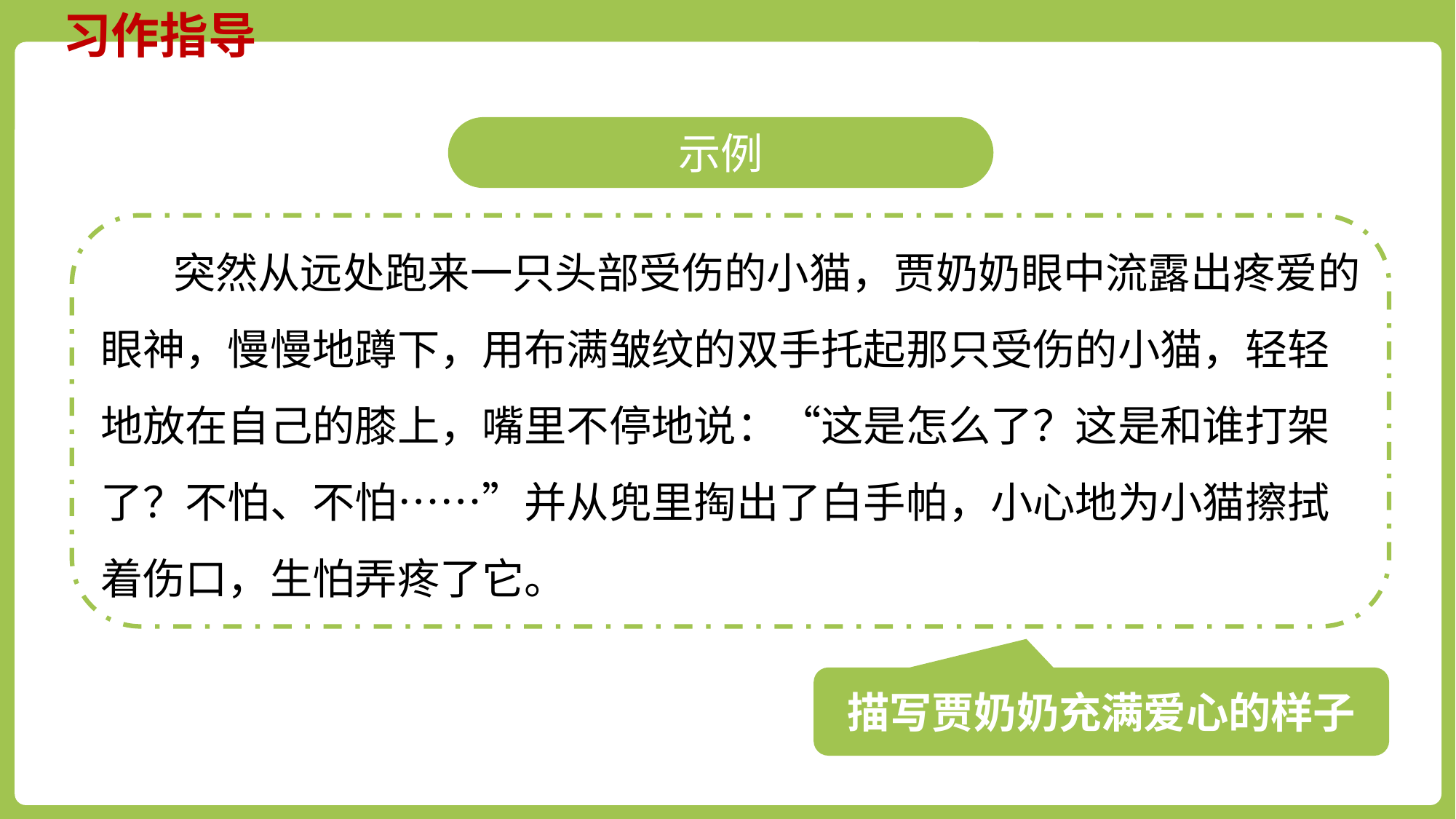

习作指导
示例

突然从远处跑来一只头部受伤的小猫，贾奶奶眼中流露出疼爱的眼神，慢慢地蹲下，用布满皱纹的双手托起那只受伤的小猫，轻轻地放在自己的膝上，嘴里不停地说：“这是怎么了？这是和谁打架了？不怕、不怕……”并从兜里掏出了白手帕，小心地为小猫擦拭着伤口，生怕弄疼了它。
描写贾奶奶充满爱心的样子